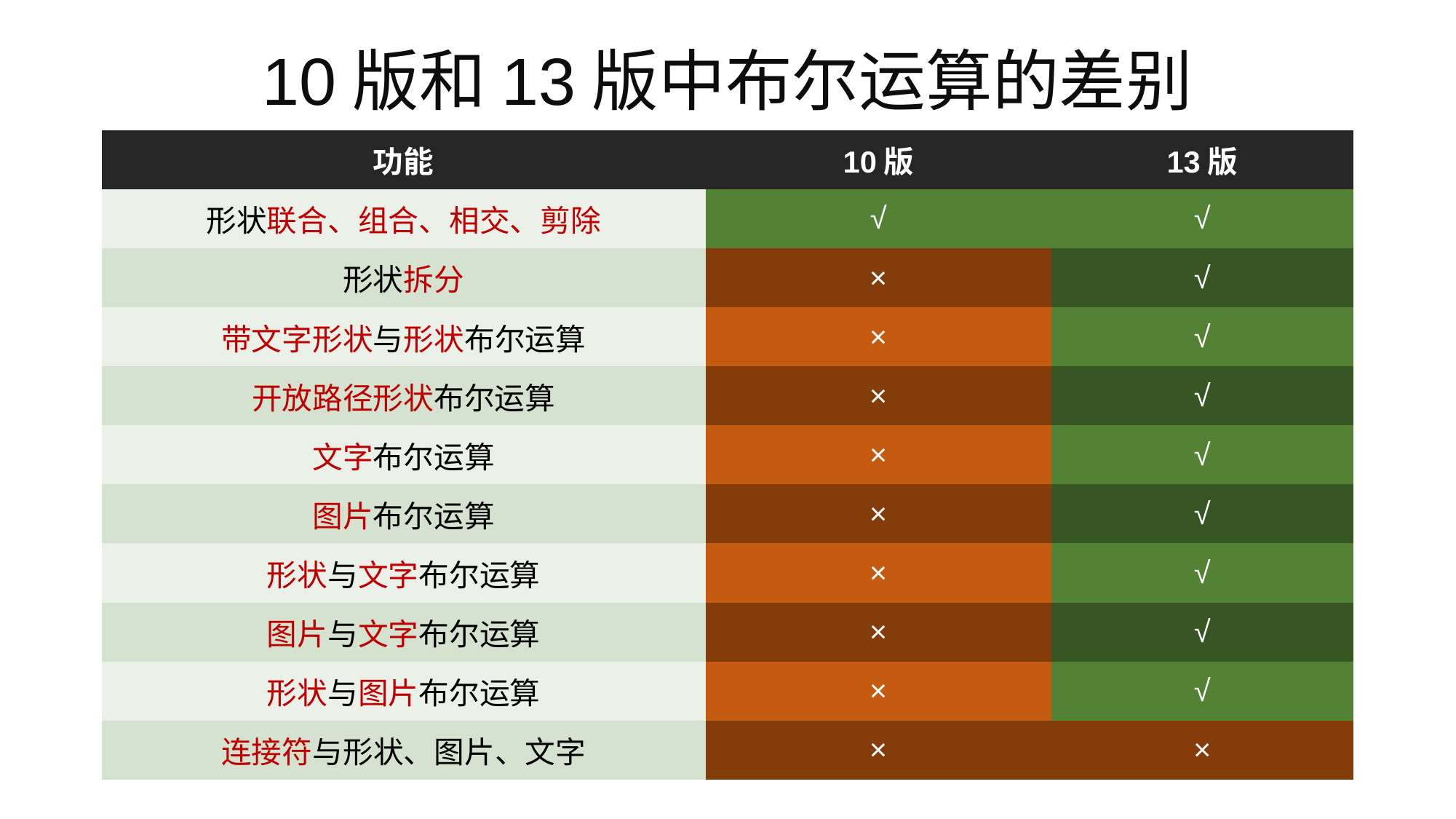

10版和13版中布尔运算的差别
| 功能 | 10版 | 13版 |
| --- | --- | --- |
| 形状联合、组合、相交、剪除 | √ | √ |
| 形状拆分 | × | √ |
| 带文字形状与形状布尔运算 | × | √ |
| 开放路径形状布尔运算 | × | √ |
| 文字布尔运算 | × | √ |
| 图片布尔运算 | × | √ |
| 形状与文字布尔运算 | × | √ |
| 图片与文字布尔运算 | × | √ |
| 形状与图片布尔运算 | × | √ |
| 连接符与形状、图片、文字 | × | × |